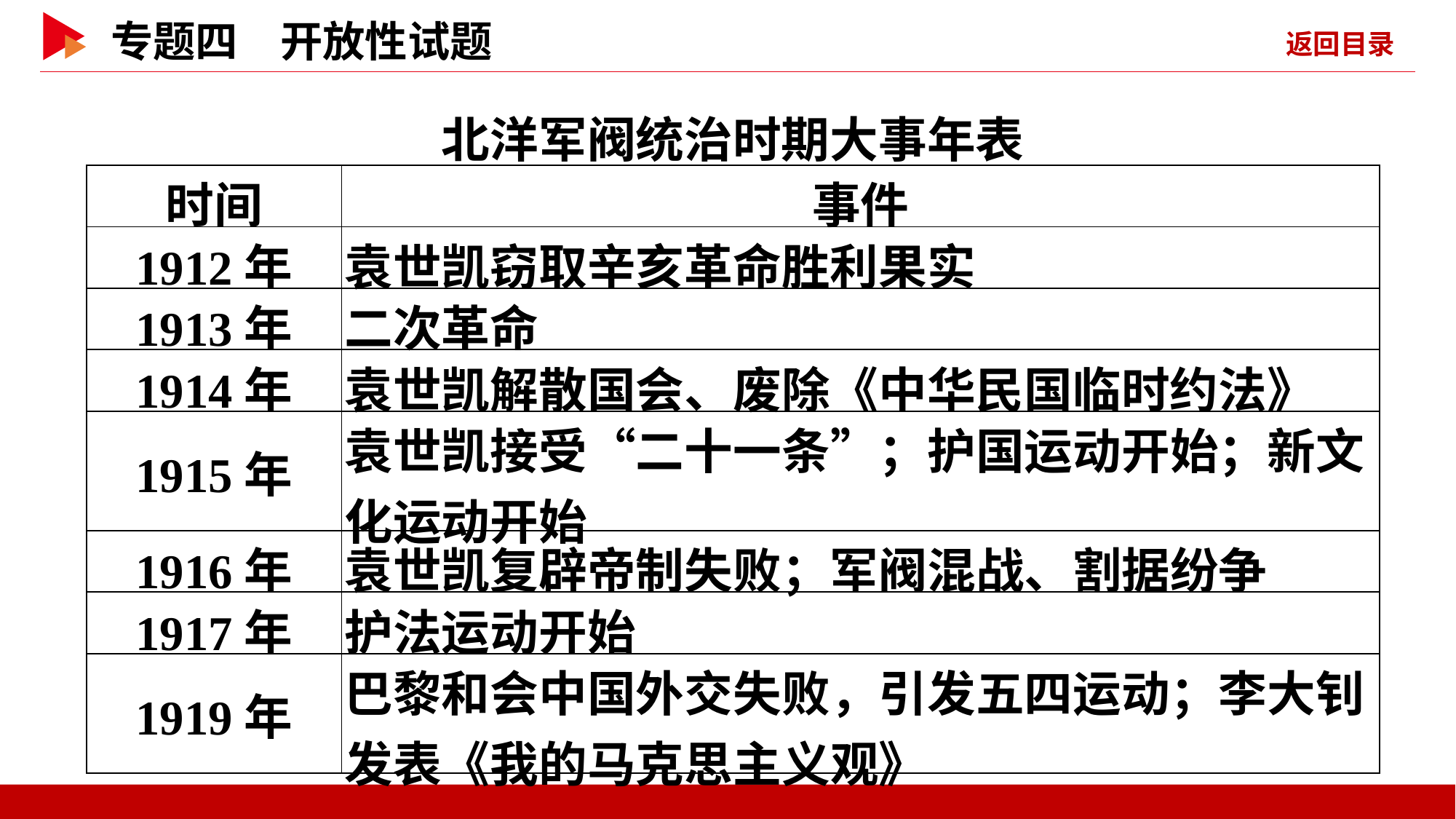

北洋军阀统治时期大事年表
| 时间 | 事件 |
| --- | --- |
| 1912年 | 袁世凯窃取辛亥革命胜利果实 |
| 1913年 | 二次革命 |
| 1914年 | 袁世凯解散国会、废除《中华民国临时约法》 |
| 1915年 | 袁世凯接受“二十一条”；护国运动开始；新文化运动开始 |
| 1916年 | 袁世凯复辟帝制失败；军阀混战、割据纷争 |
| 1917年 | 护法运动开始 |
| 1919年 | 巴黎和会中国外交失败，引发五四运动；李大钊发表《我的马克思主义观》 |